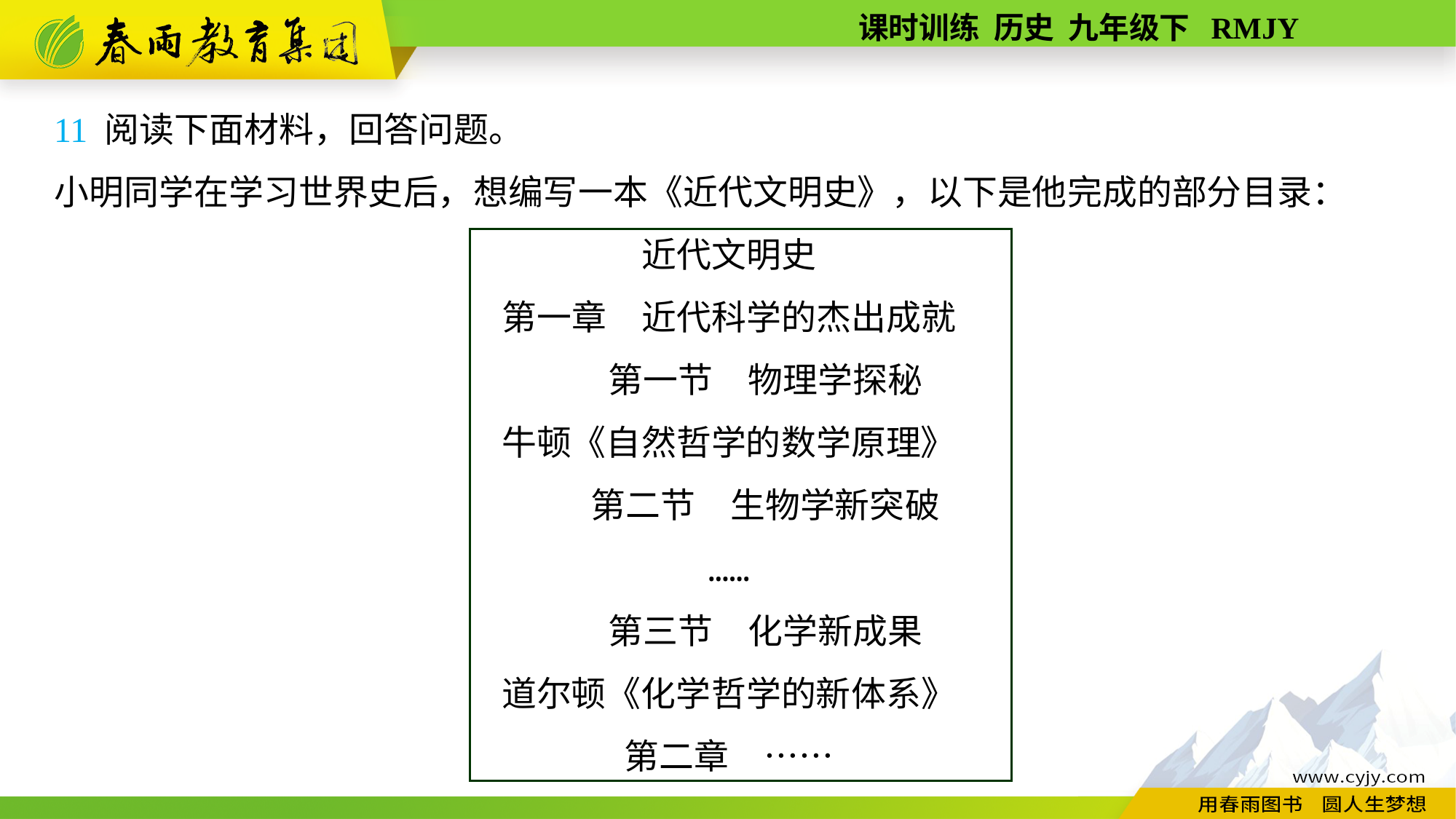

11 阅读下面材料，回答问题。
小明同学在学习世界史后，想编写一本《近代文明史》，以下是他完成的部分目录：
近代文明史
第一章　近代科学的杰出成就
第一节　物理学探秘
牛顿《自然哲学的数学原理》
第二节　生物学新突破
……
第三节　化学新成果
道尔顿《化学哲学的新体系》
第二章　……